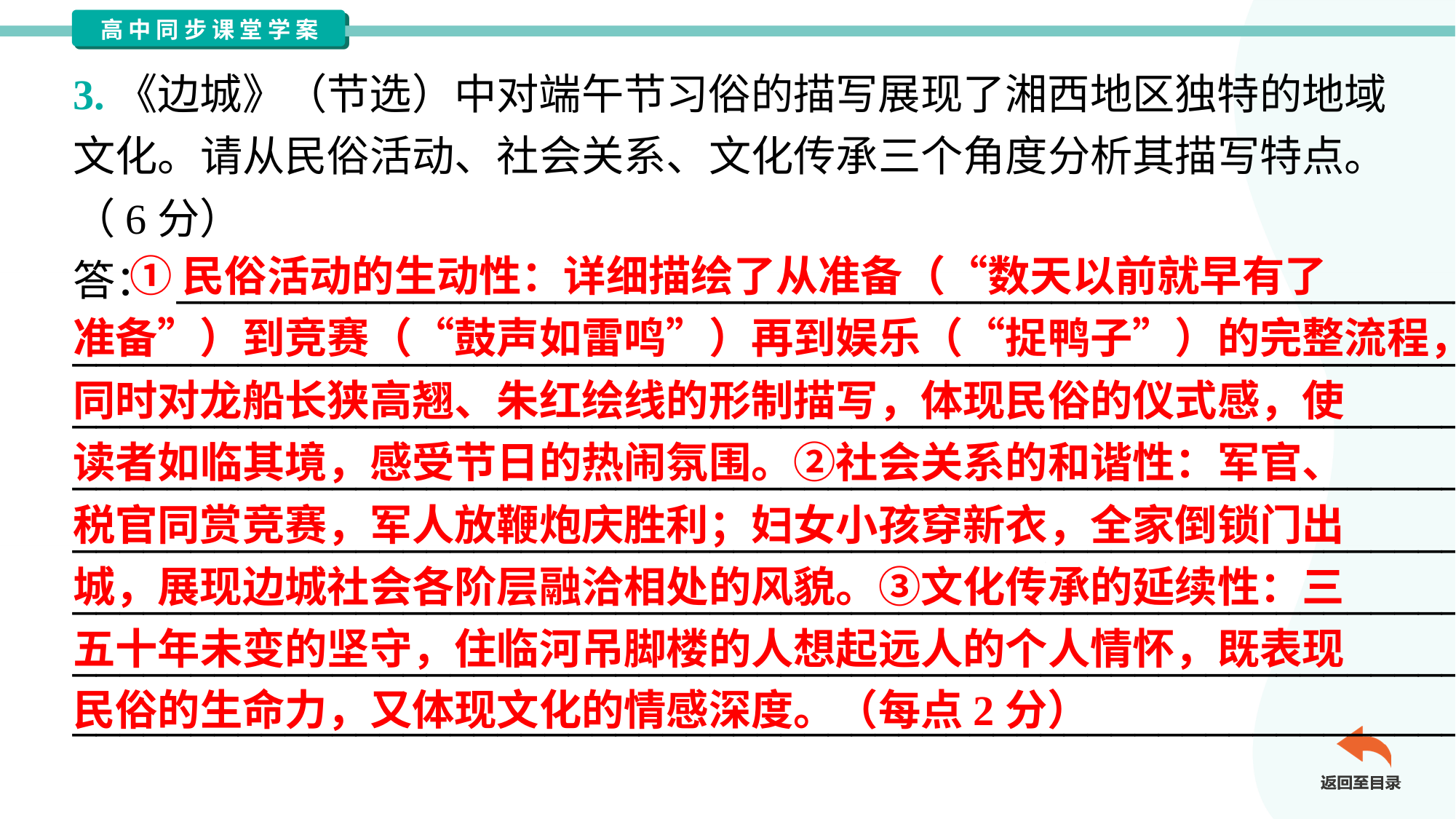

3.《边城》（节选）中对端午节习俗的描写展现了湘西地区独特的地域
文化。请从民俗活动、社会关系、文化传承三个角度分析其描写特点。
（6分）
答： ________________________________________________________
_____________________________________________________________
_____________________________________________________________
_____________________________________________________________
_____________________________________________________________
_____________________________________________________________
_____________________________________________________________
_____________________________________________________________
      ①民俗活动的生动性：详细描绘了从准备（“数天以前就早有了
准备”）到竞赛（“鼓声如雷鸣”）再到娱乐（“捉鸭子”）的完整流程，
同时对龙船长狭高翘、朱红绘线的形制描写，体现民俗的仪式感，使
读者如临其境，感受节日的热闹氛围。②社会关系的和谐性：军官、
税官同赏竞赛，军人放鞭炮庆胜利；妇女小孩穿新衣，全家倒锁门出
城，展现边城社会各阶层融洽相处的风貌。③文化传承的延续性：三
五十年未变的坚守，住临河吊脚楼的人想起远人的个人情怀，既表现
民俗的生命力，又体现文化的情感深度。（每点2分）